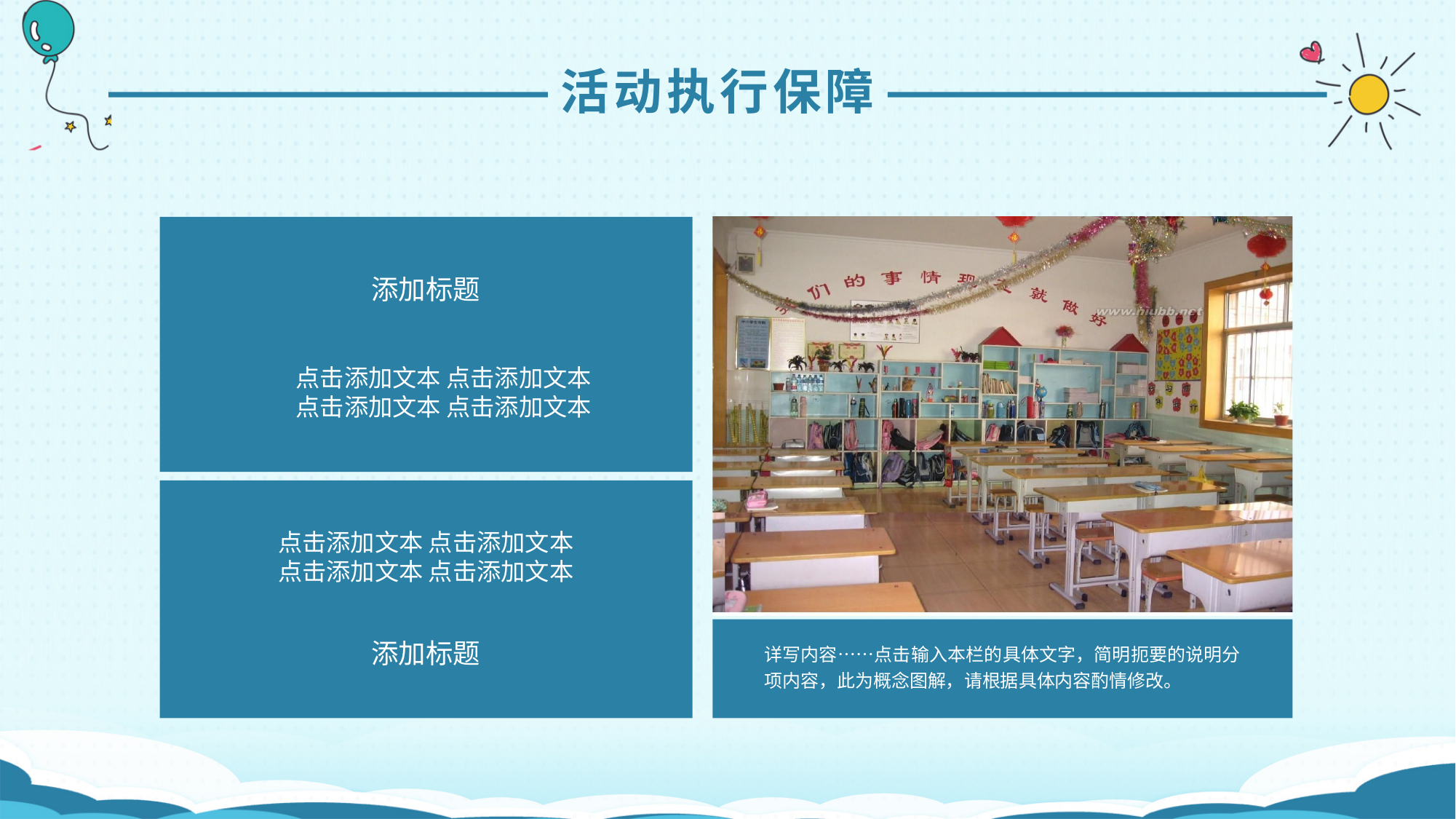

活动执行保障

添加标题
点击添加文本 点击添加文本
点击添加文本 点击添加文本

点击添加文本 点击添加文本
点击添加文本 点击添加文本
添加标题

详写内容……点击输入本栏的具体文字，简明扼要的说明分项内容，此为概念图解，请根据具体内容酌情修改。